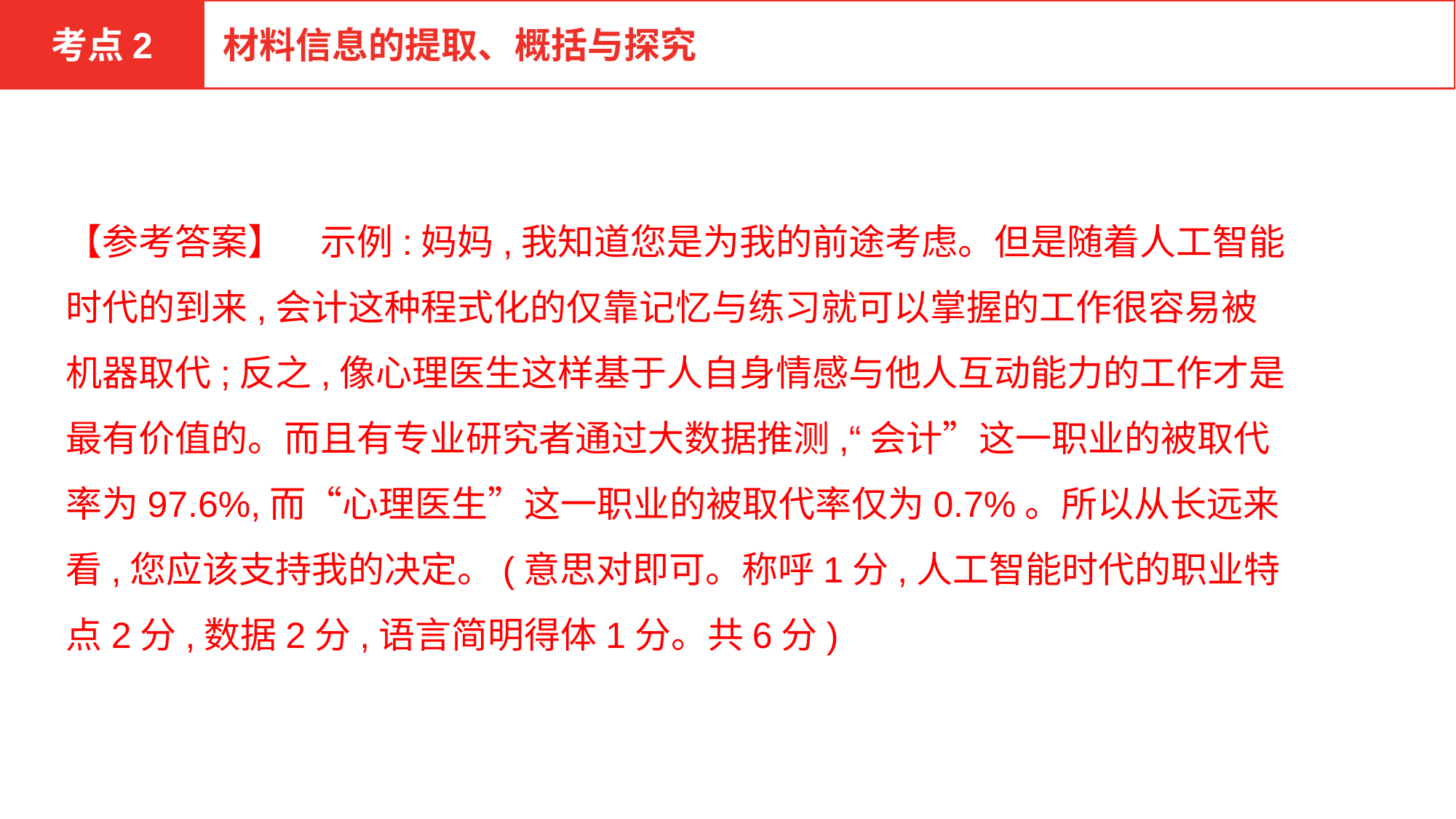

考点2
材料信息的提取、概括与探究

【参考答案】　示例:妈妈,我知道您是为我的前途考虑。但是随着人工智能时代的到来,会计这种程式化的仅靠记忆与练习就可以掌握的工作很容易被机器取代;反之,像心理医生这样基于人自身情感与他人互动能力的工作才是最有价值的。而且有专业研究者通过大数据推测,“会计”这一职业的被取代率为97.6%,而“心理医生”这一职业的被取代率仅为0.7%。所以从长远来看,您应该支持我的决定。(意思对即可。称呼1分,人工智能时代的职业特点2分,数据2分,语言简明得体1分。共6分)